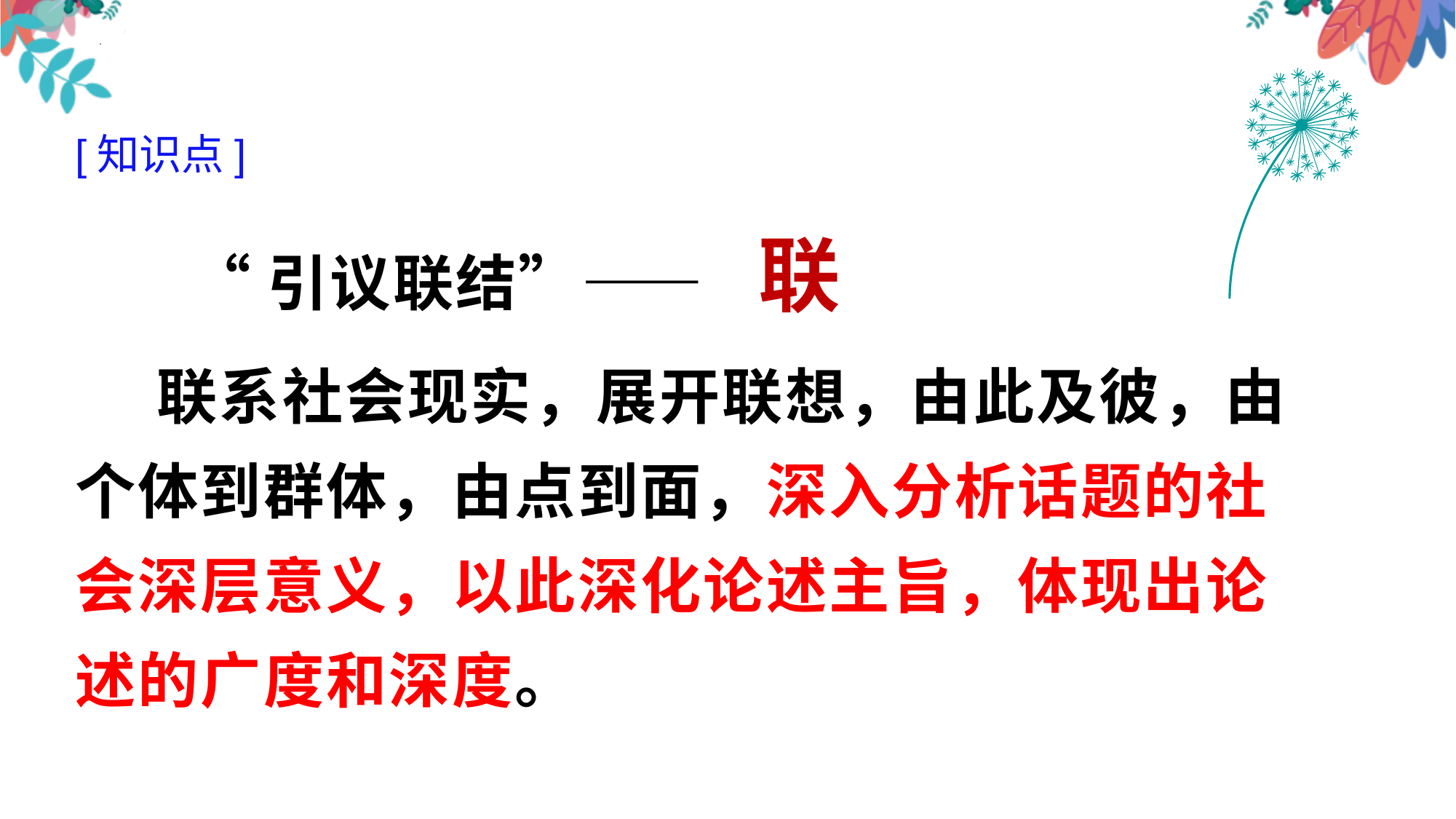

[知识点]
           “引议联结”——   联
      联系社会现实，展开联想，由此及彼，由个体到群体，由点到面，深入分析话题的社会深层意义，以此深化论述主旨，体现出论述的广度和深度。